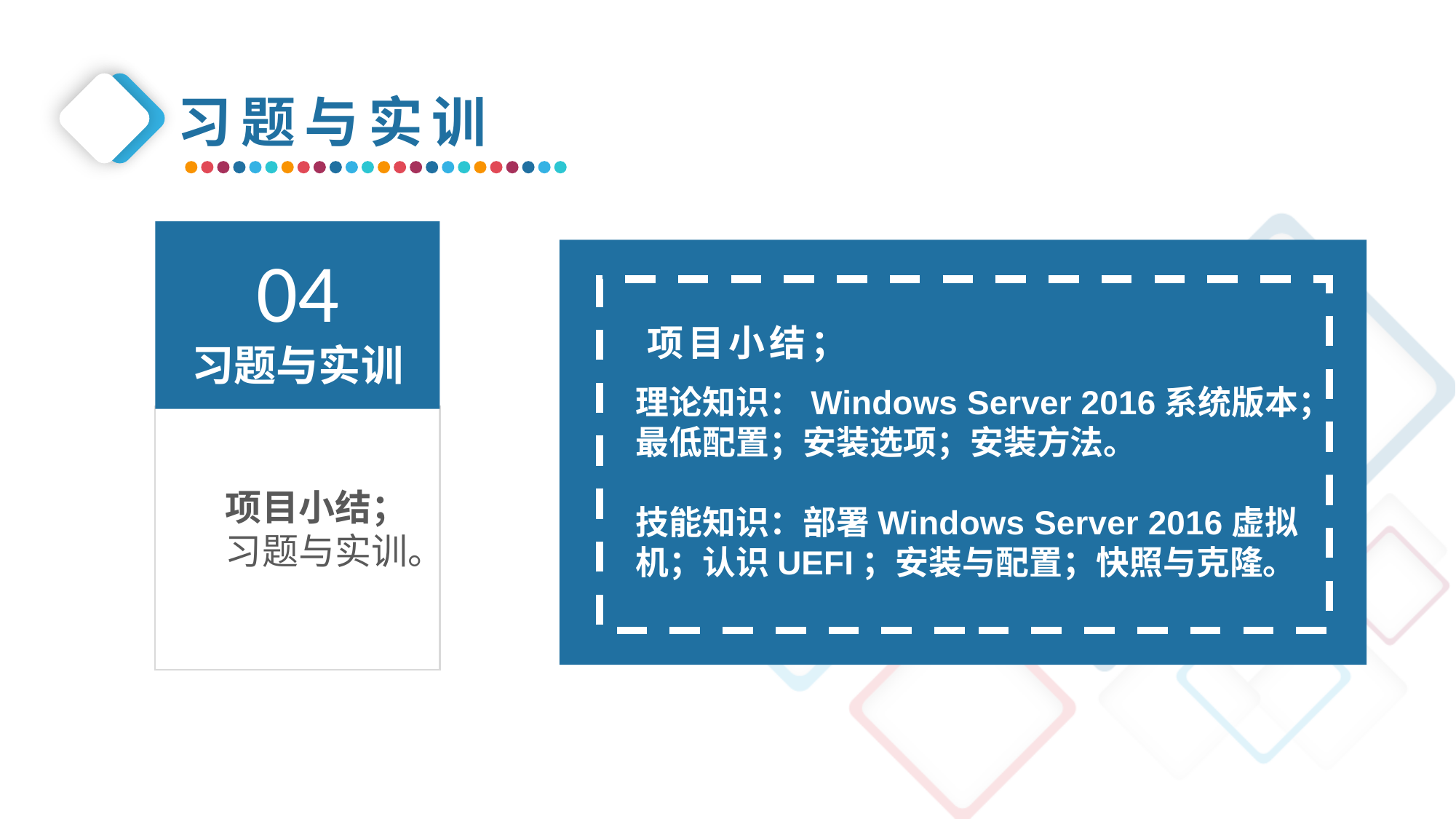

习题与实训

04
习题与实训

项目小结；
理论知识：Windows Server 2016系统版本；最低配置；安装选项；安装方法。

技能知识：部署Windows Server 2016虚拟机；认识UEFI；安装与配置；快照与克隆。

项目小结；
习题与实训。